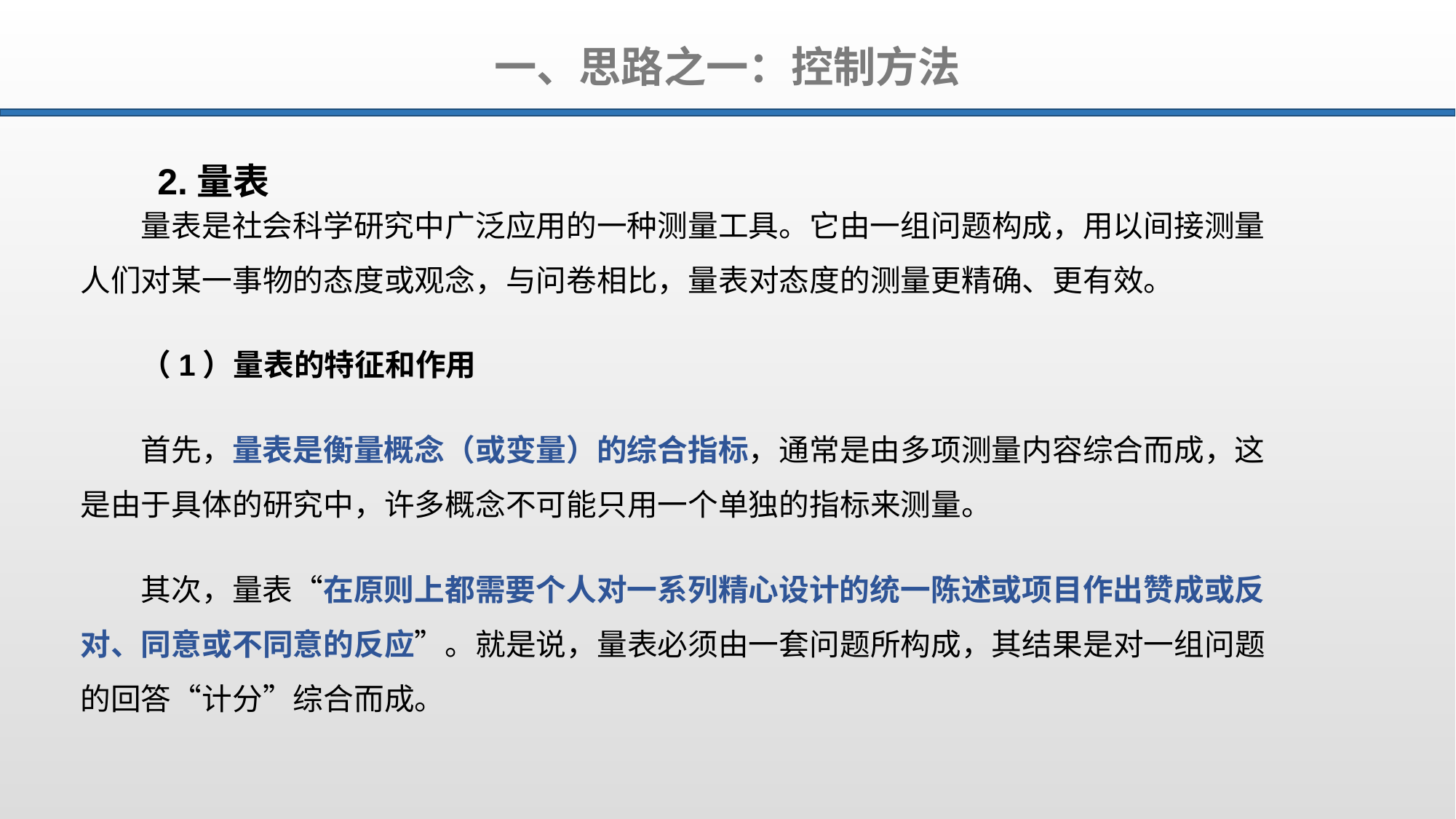

一、思路之一：控制方法

量表是社会科学研究中广泛应用的一种测量工具。它由一组问题构成，用以间接测量人们对某一事物的态度或观念，与问卷相比，量表对态度的测量更精确、更有效。
（1）量表的特征和作用
首先，量表是衡量概念（或变量）的综合指标，通常是由多项测量内容综合而成，这是由于具体的研究中，许多概念不可能只用一个单独的指标来测量。
其次，量表“在原则上都需要个人对一系列精心设计的统一陈述或项目作出赞成或反对、同意或不同意的反应”。就是说，量表必须由一套问题所构成，其结果是对一组问题的回答“计分”综合而成。
2.量表